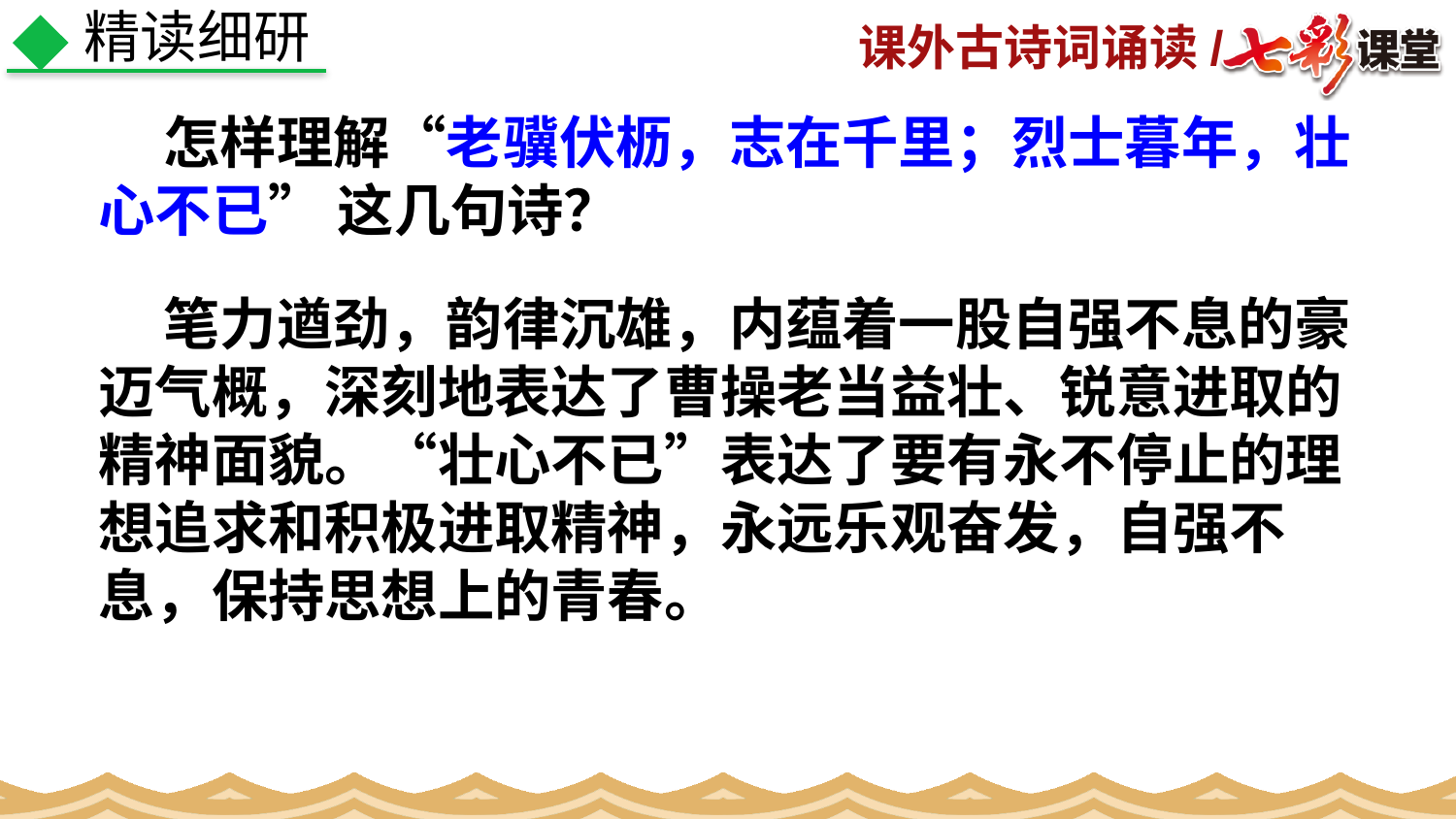

精读细研

    怎样理解“老骥伏枥，志在千里；烈士暮年，壮心不已” 这几句诗？
    笔力遒劲，韵律沉雄，内蕴着一股自强不息的豪迈气概，深刻地表达了曹操老当益壮、锐意进取的精神面貌。“壮心不已”表达了要有永不停止的理想追求和积极进取精神，永远乐观奋发，自强不息，保持思想上的青春。